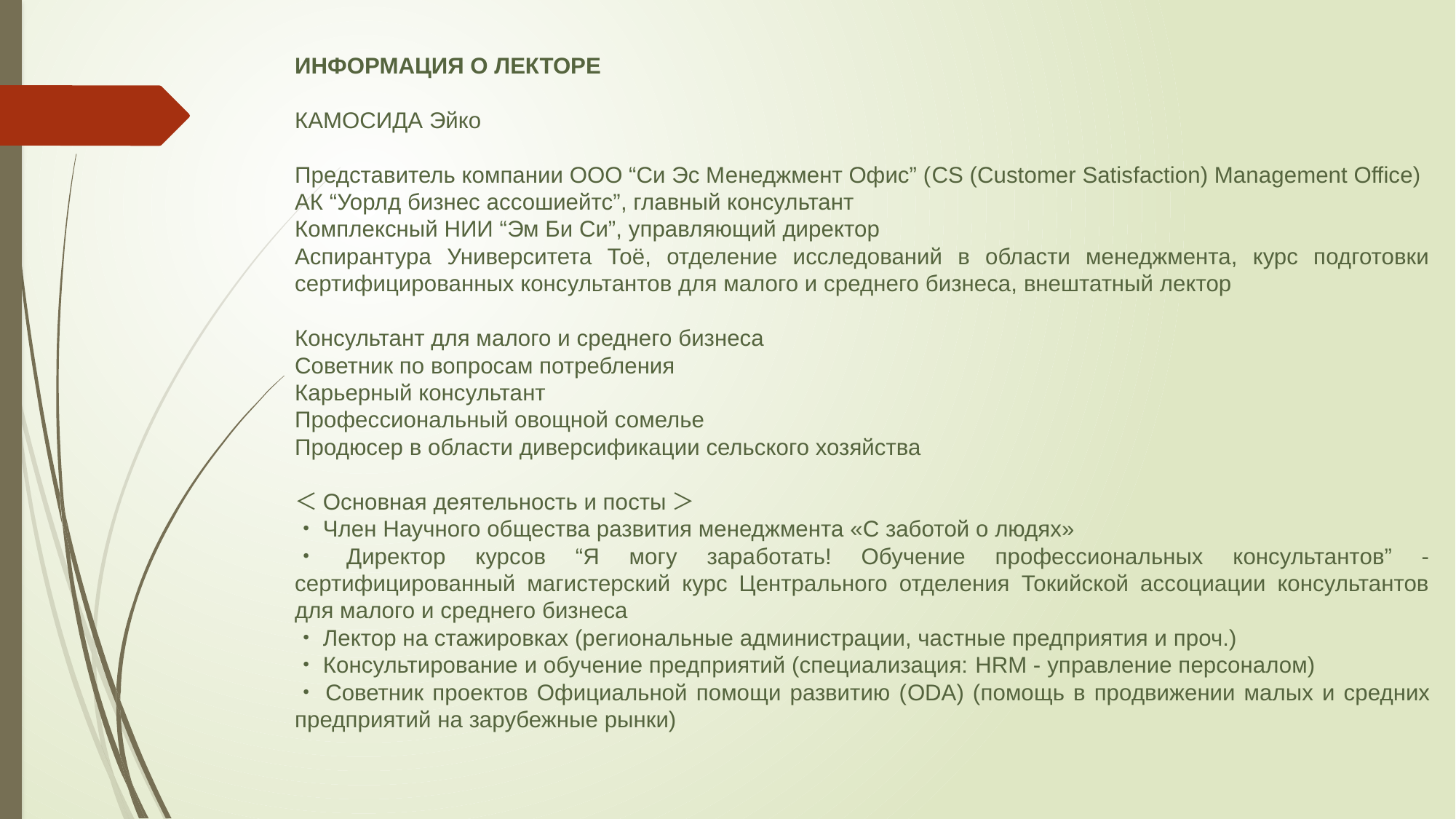

ИНФОРМАЦИЯ О ЛЕКТОРЕ

КАМОСИДА Эйко

Представитель компании ООО “Си Эс Менеджмент Офис” (CS (Customer Satisfaction) Management Office)
АК “Уорлд бизнес ассошиейтс”, главный консультант
Комплексный НИИ “Эм Би Си”, управляющий директор
Аспирантура Университета Тоё, отделение исследований в области менеджмента, курс подготовки сертифицированных консультантов для малого и среднего бизнеса, внештатный лектор

Консультант для малого и среднего бизнеса
Советник по вопросам потребления
Карьерный консультант
Профессиональный овощной сомелье
Продюсер в области диверсификации сельского хозяйства

＜Основная деятельность и посты＞
・Член Научного общества развития менеджмента «С заботой о людях»
・Директор курсов “Я могу заработать! Обучение профессиональных консультантов” - сертифицированный магистерский курс Центрального отделения Токийской ассоциации консультантов для малого и среднего бизнеса
・Лектор на стажировках (региональные администрации, частные предприятия и проч.)
・Консультирование и обучение предприятий (специализация: HRM - управление персоналом)
・Советник проектов Официальной помощи развитию (ODA) (помощь в продвижении малых и средних предприятий на зарубежные рынки)